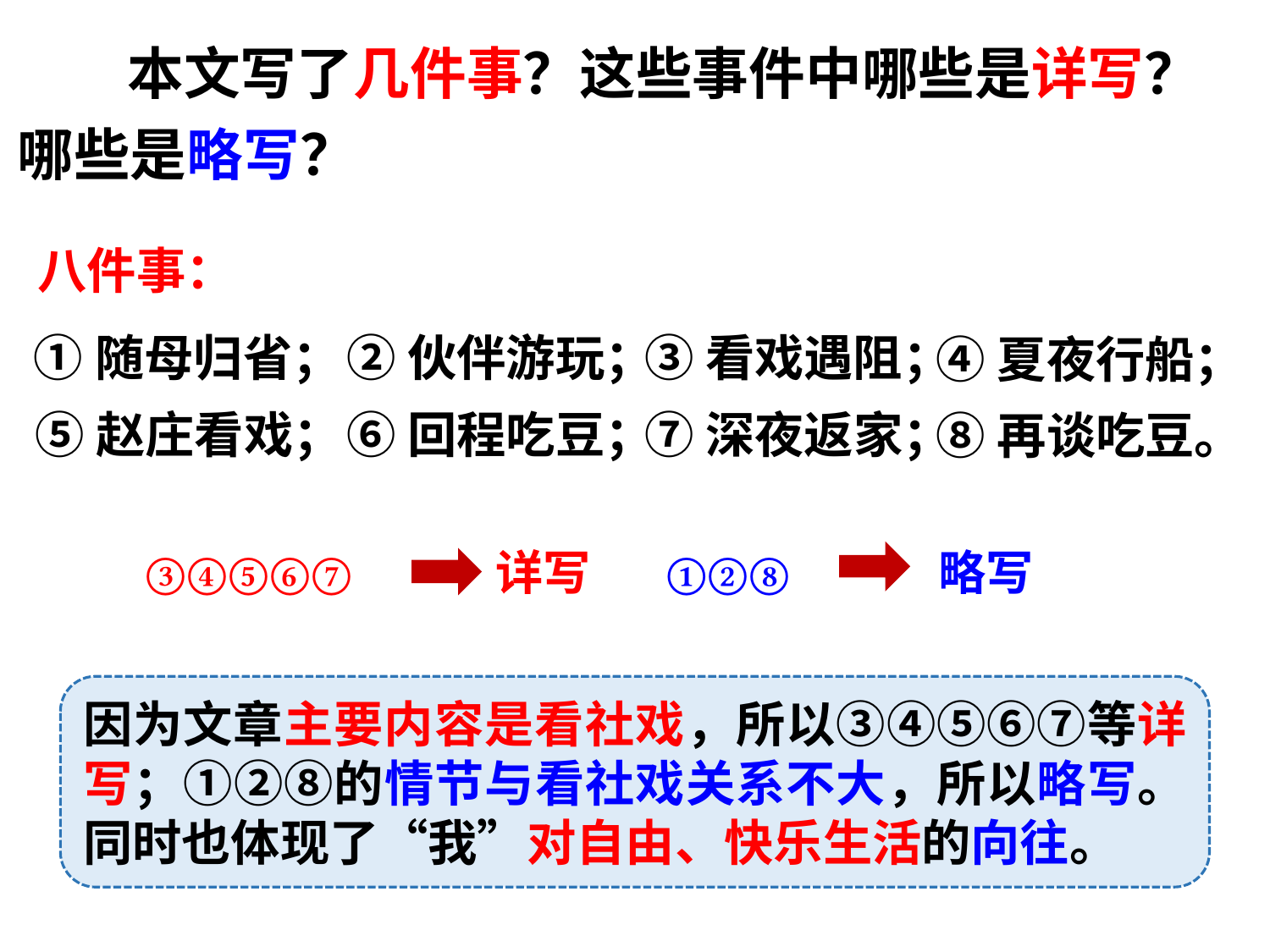

本文写了几件事？这些事件中哪些是详写？哪些是略写？
八件事：
①随母归省；
②伙伴游玩；
③看戏遇阻；
④夏夜行船；
⑦深夜返家；
⑥回程吃豆；
⑤赵庄看戏；
⑧再谈吃豆。
略写
详写
③④⑤⑥⑦
①②⑧

因为文章主要内容是看社戏，所以③④⑤⑥⑦等详写；①②⑧的情节与看社戏关系不大，所以略写。同时也体现了“我”对自由、快乐生活的向往。